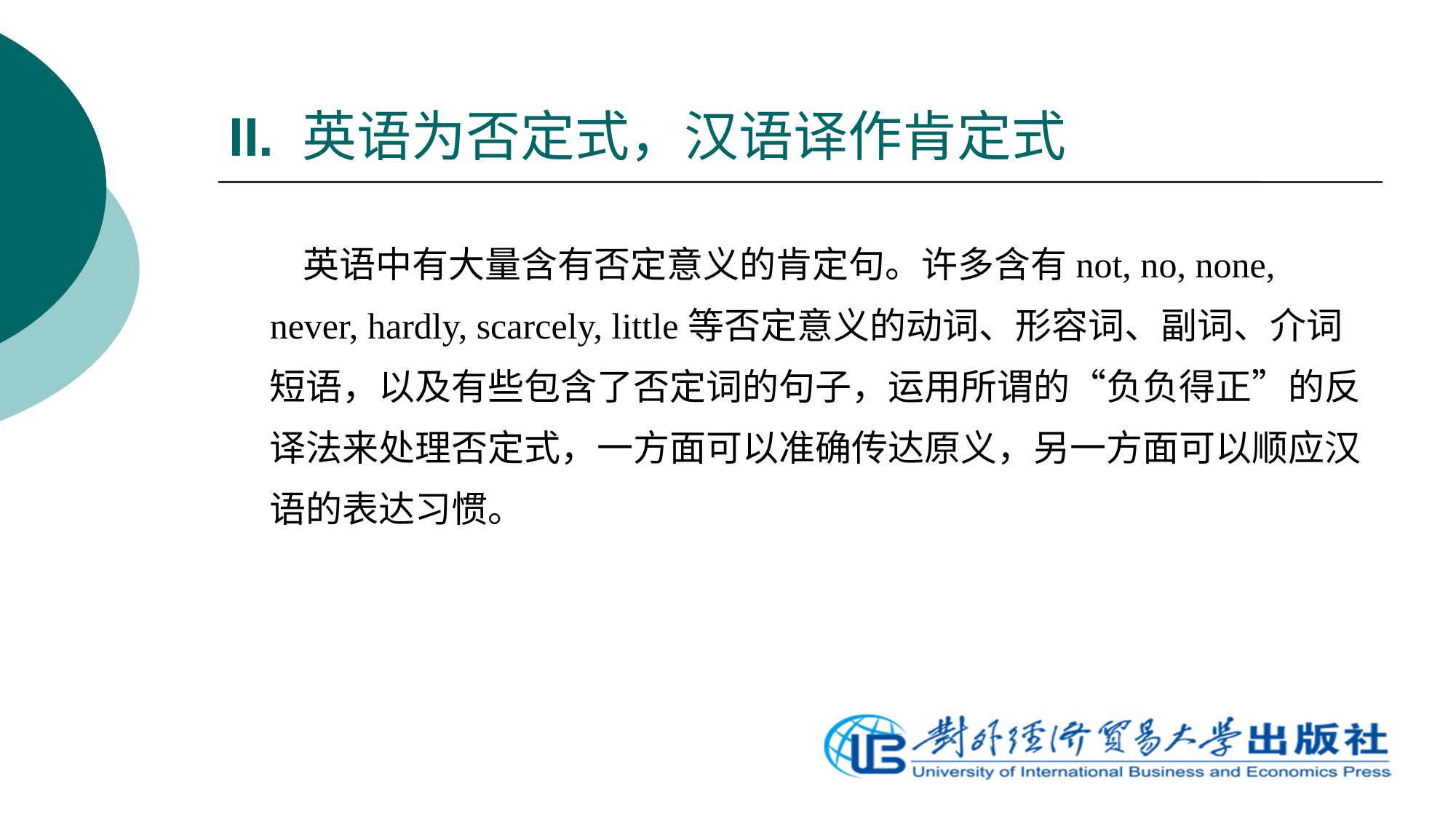

# II. 英语为否定式，汉语译作肯定式
        英语中有大量含有否定意义的肯定句。许多含有not, no, none, never, hardly, scarcely, little等否定意义的动词、形容词、副词、介词短语，以及有些包含了否定词的句子，运用所谓的“负负得正”的反译法来处理否定式，一方面可以准确传达原义，另一方面可以顺应汉语的表达习惯。